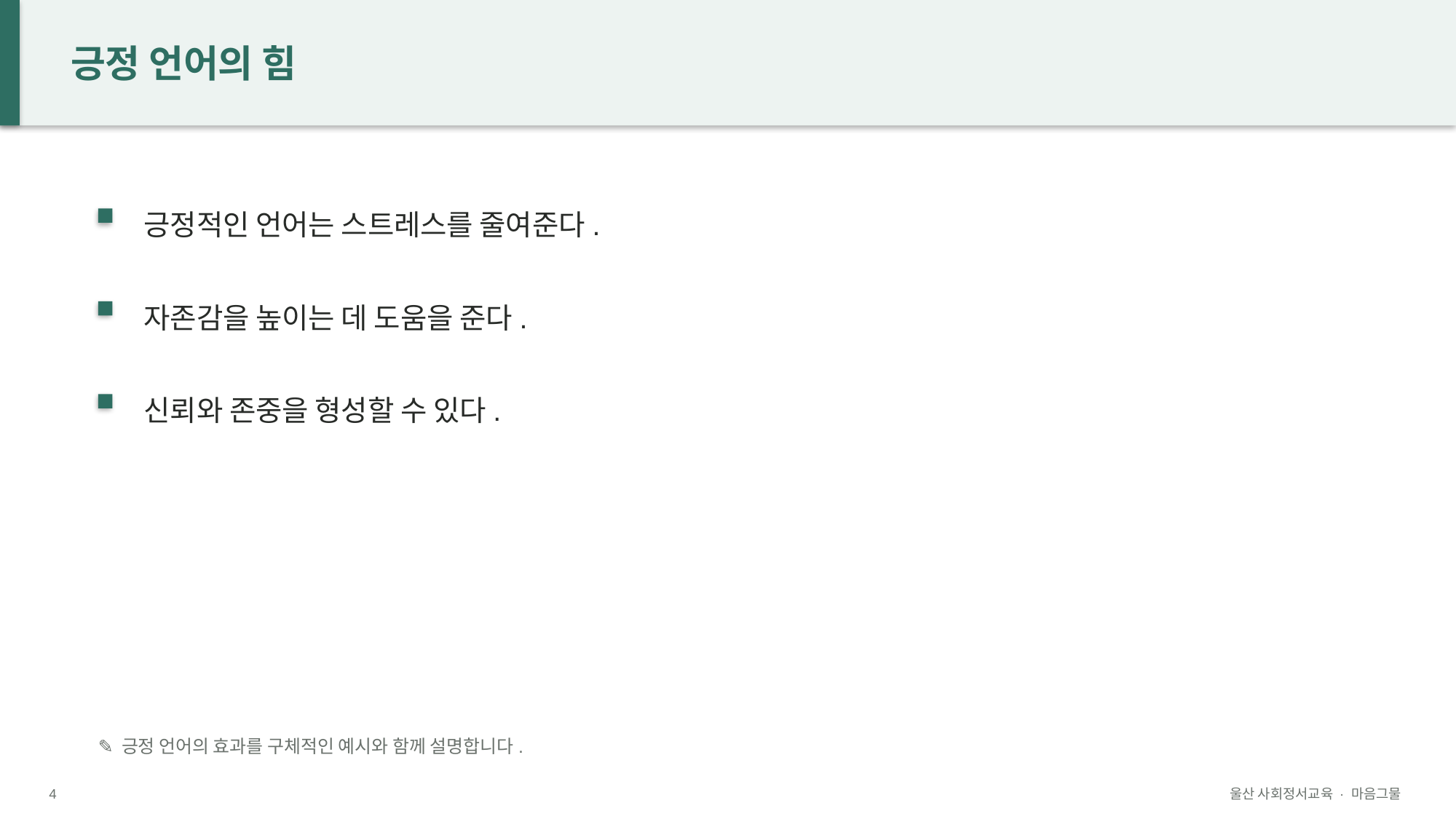

긍정 언어의 힘
긍정적인 언어는 스트레스를 줄여준다.

자존감을 높이는 데 도움을 준다.

신뢰와 존중을 형성할 수 있다.

✎ 긍정 언어의 효과를 구체적인 예시와 함께 설명합니다.
4
울산 사회정서교육 · 마음그물